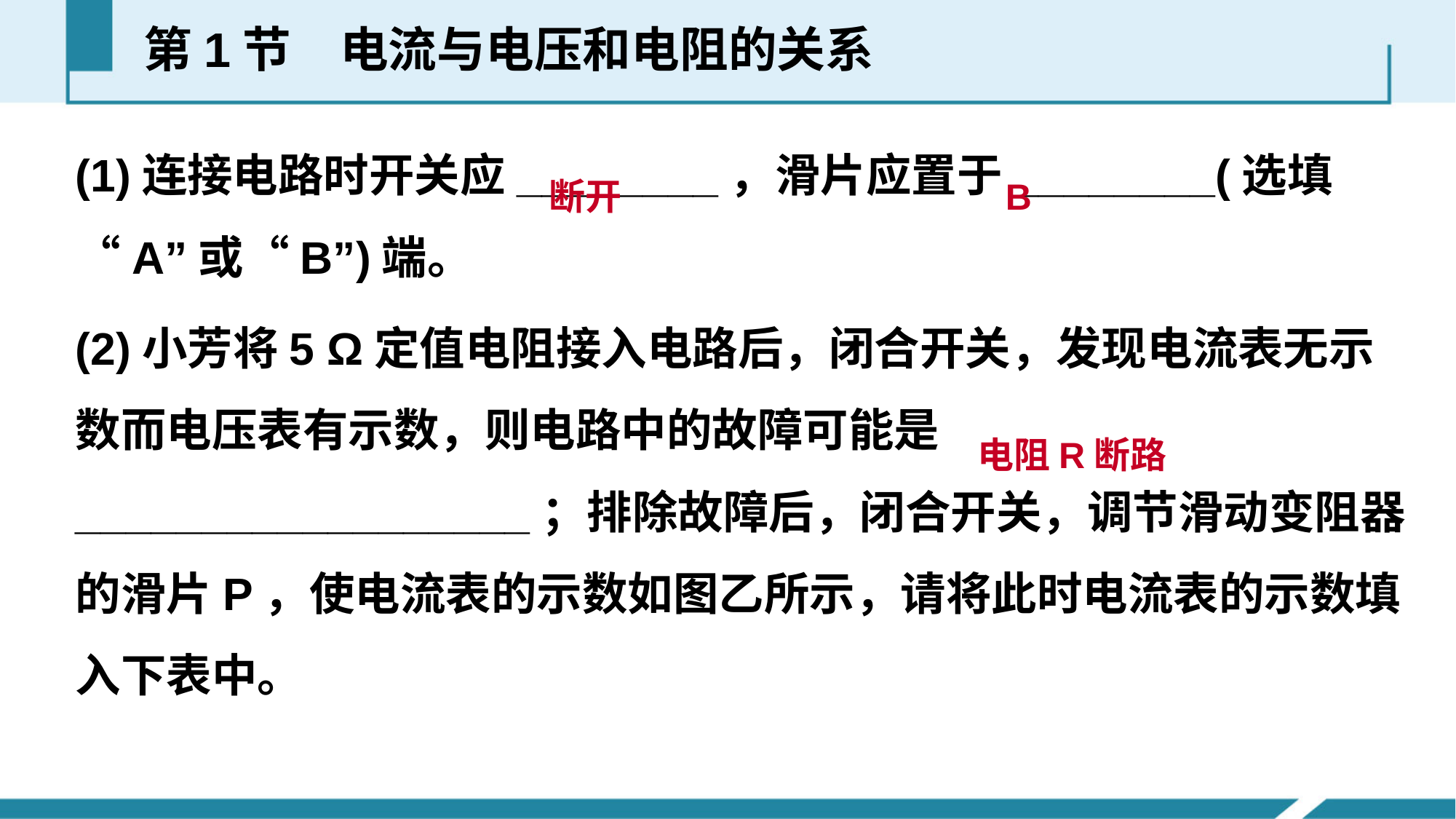

第1节　电流与电压和电阻的关系
(1)连接电路时开关应________，滑片应置于________(选填“A”或“B”)端。
(2)小芳将5 Ω定值电阻接入电路后，闭合开关，发现电流表无示数而电压表有示数，则电路中的故障可能是__________________；排除故障后，闭合开关，调节滑动变阻器的滑片P，使电流表的示数如图乙所示，请将此时电流表的示数填入下表中。
B
断开
电阻R断路